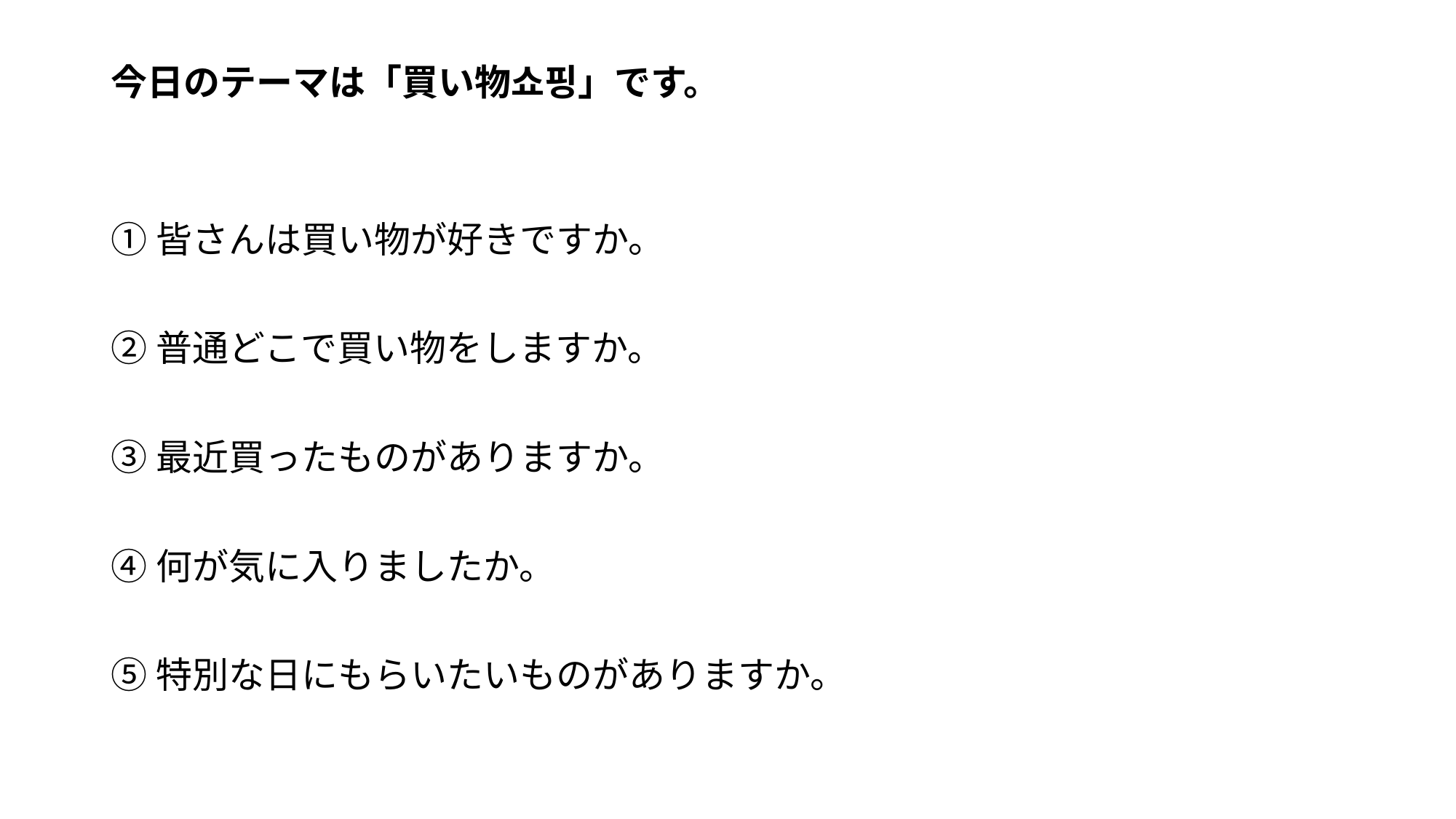

今日のテーマは「買い物쇼핑」です。

①皆さんは買い物が好きですか。

②普通どこで買い物をしますか。

③最近買ったものがありますか。

④何が気に入りましたか。

⑤特別な日にもらいたいものがありますか。
#